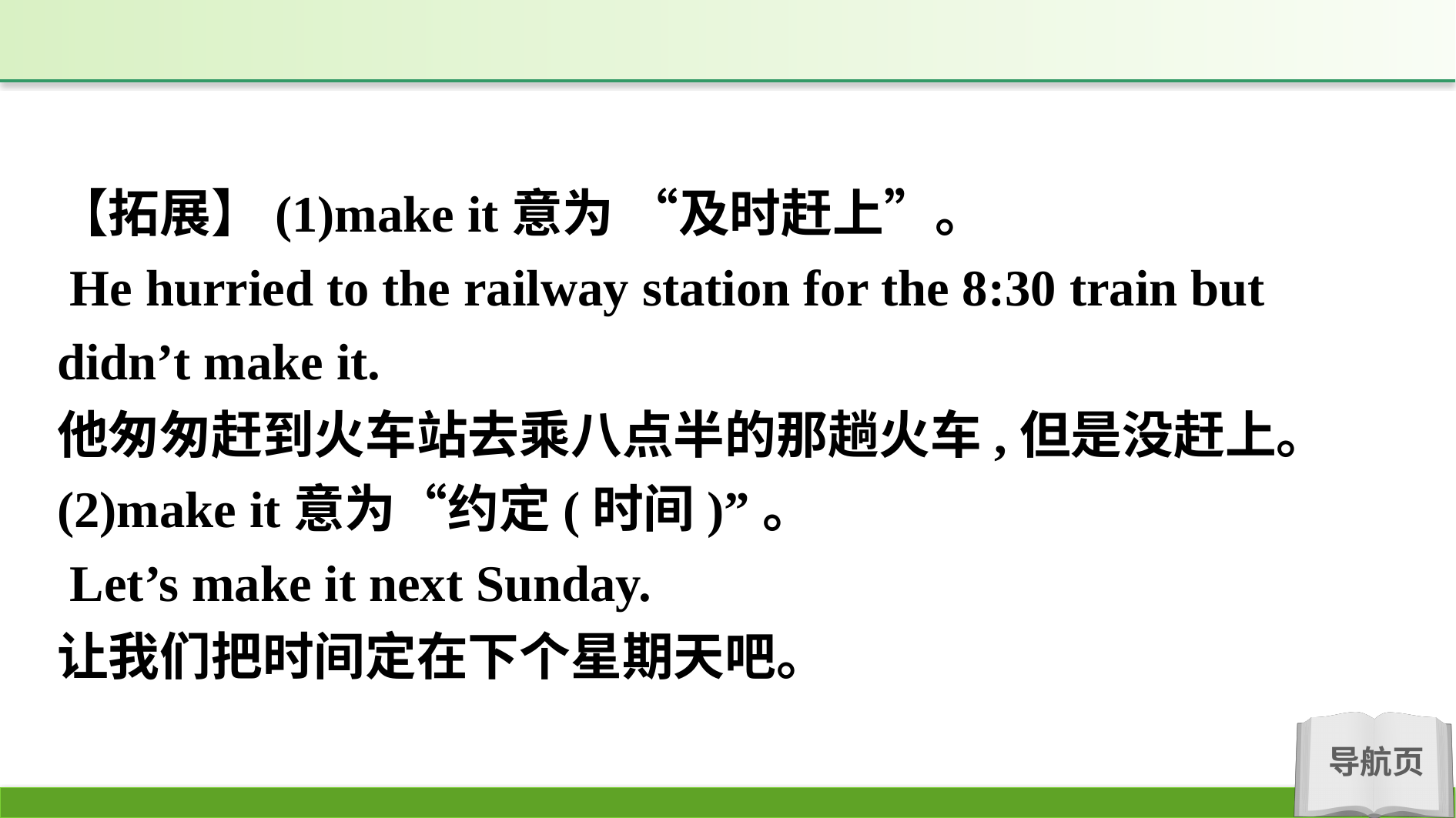

【拓展】(1)make it意为 “及时赶上”。
 He hurried to the railway station for the 8:30 train but didn’t make it.
他匆匆赶到火车站去乘八点半的那趟火车,但是没赶上。
(2)make it意为“约定(时间)”。
 Let’s make it next Sunday.
让我们把时间定在下个星期天吧。